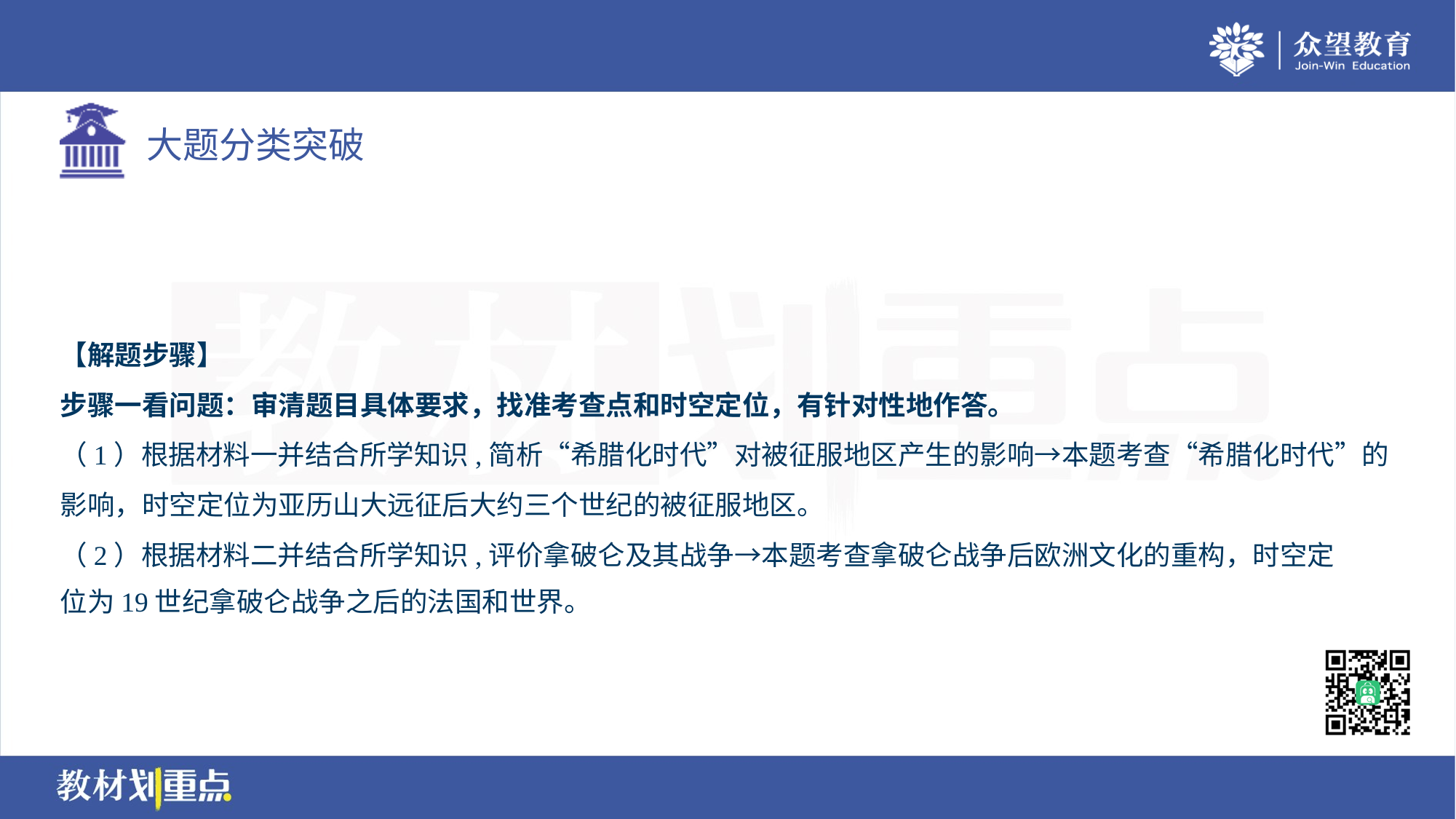

【解题步骤】
步骤一看问题：审清题目具体要求，找准考查点和时空定位，有针对性地作答。
（1）根据材料一并结合所学知识,简析“希腊化时代”对被征服地区产生的影响→本题考查“希腊化时代”的
影响，时空定位为亚历山大远征后大约三个世纪的被征服地区。
（2）根据材料二并结合所学知识,评价拿破仑及其战争→本题考查拿破仑战争后欧洲文化的重构，时空定
位为19世纪拿破仑战争之后的法国和世界。